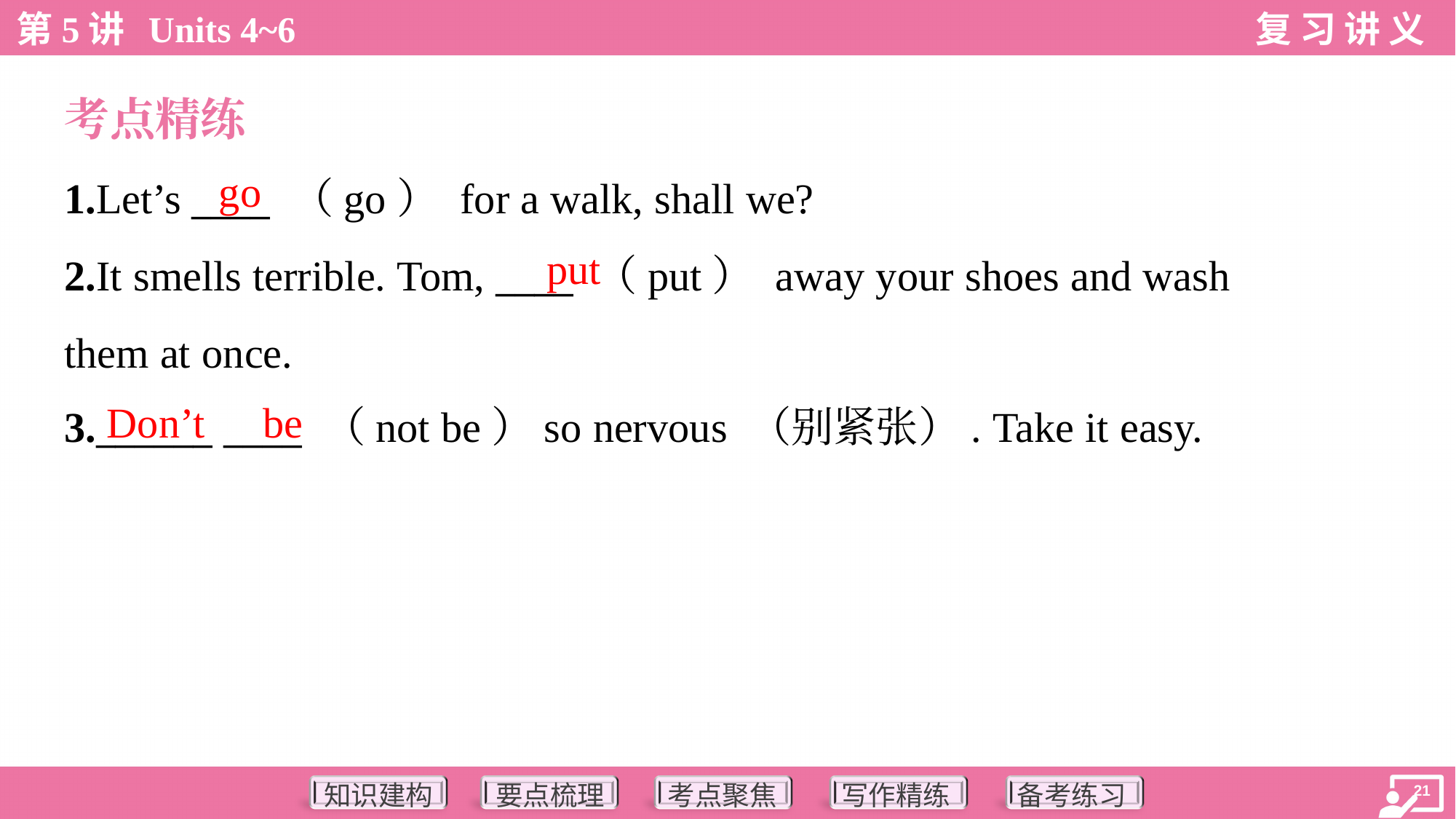

考点精练
go
1.Let’s ____ （go） for a walk, shall we?
2.It smells terrible. Tom, ____ （put） away your shoes and wash
them at once.
3.______ ____ （not be）so nervous （别紧张）. Take it easy.
put
Don’t
be